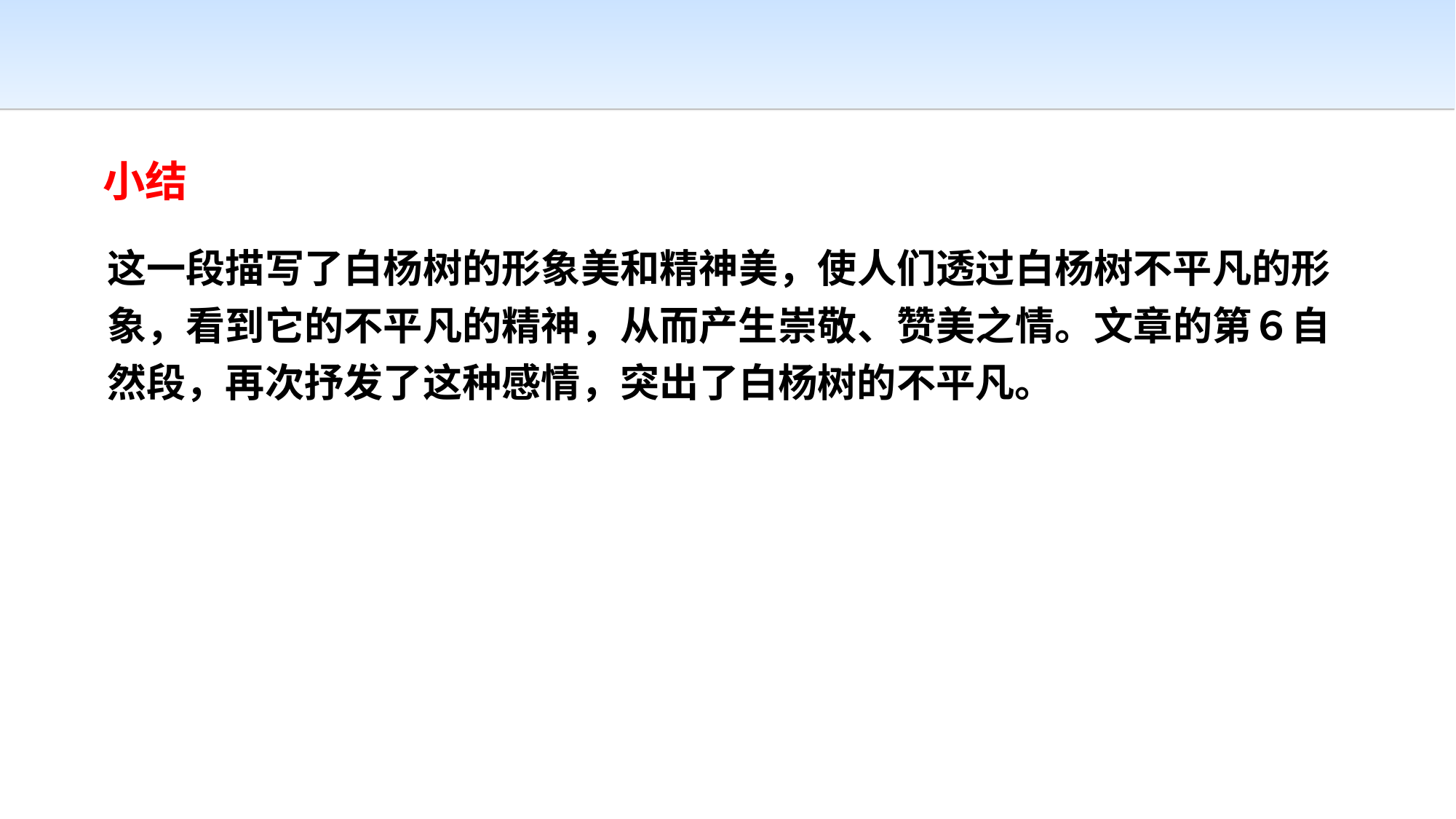

# 小结
这一段描写了白杨树的形象美和精神美，使人们透过白杨树不平凡的形象，看到它的不平凡的精神，从而产生崇敬、赞美之情。文章的第６自然段，再次抒发了这种感情，突出了白杨树的不平凡。